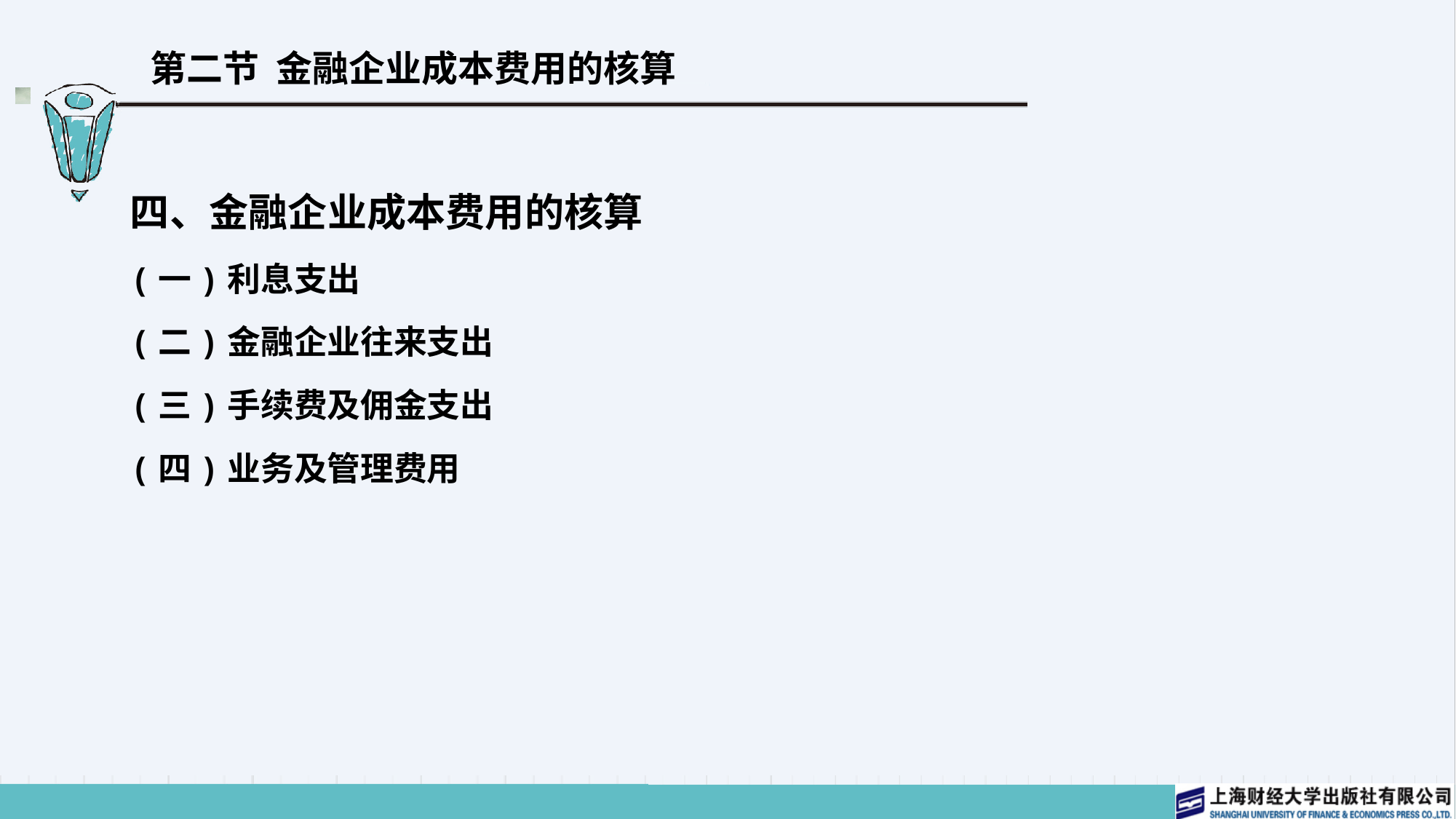

# 第二节  金融企业成本费用的核算
四、金融企业成本费用的核算
(一)利息支出
(二)金融企业往来支出
(三)手续费及佣金支出
(四)业务及管理费用